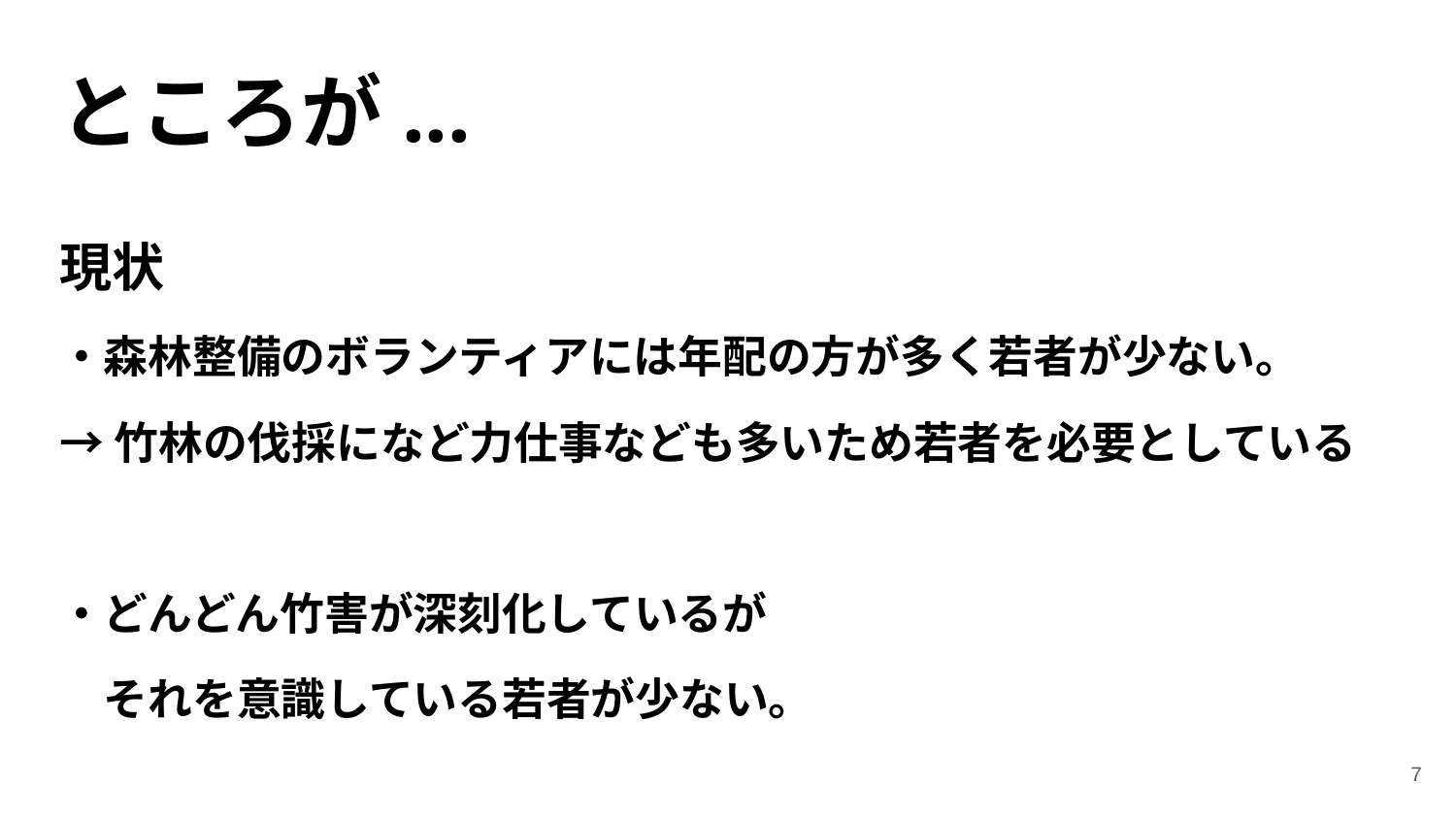

ところが...
現状
・森林整備のボランティアには年配の方が多く若者が少ない。
→竹林の伐採になど力仕事なども多いため若者を必要としている

・どんどん竹害が深刻化しているが
　それを意識している若者が少ない。
7